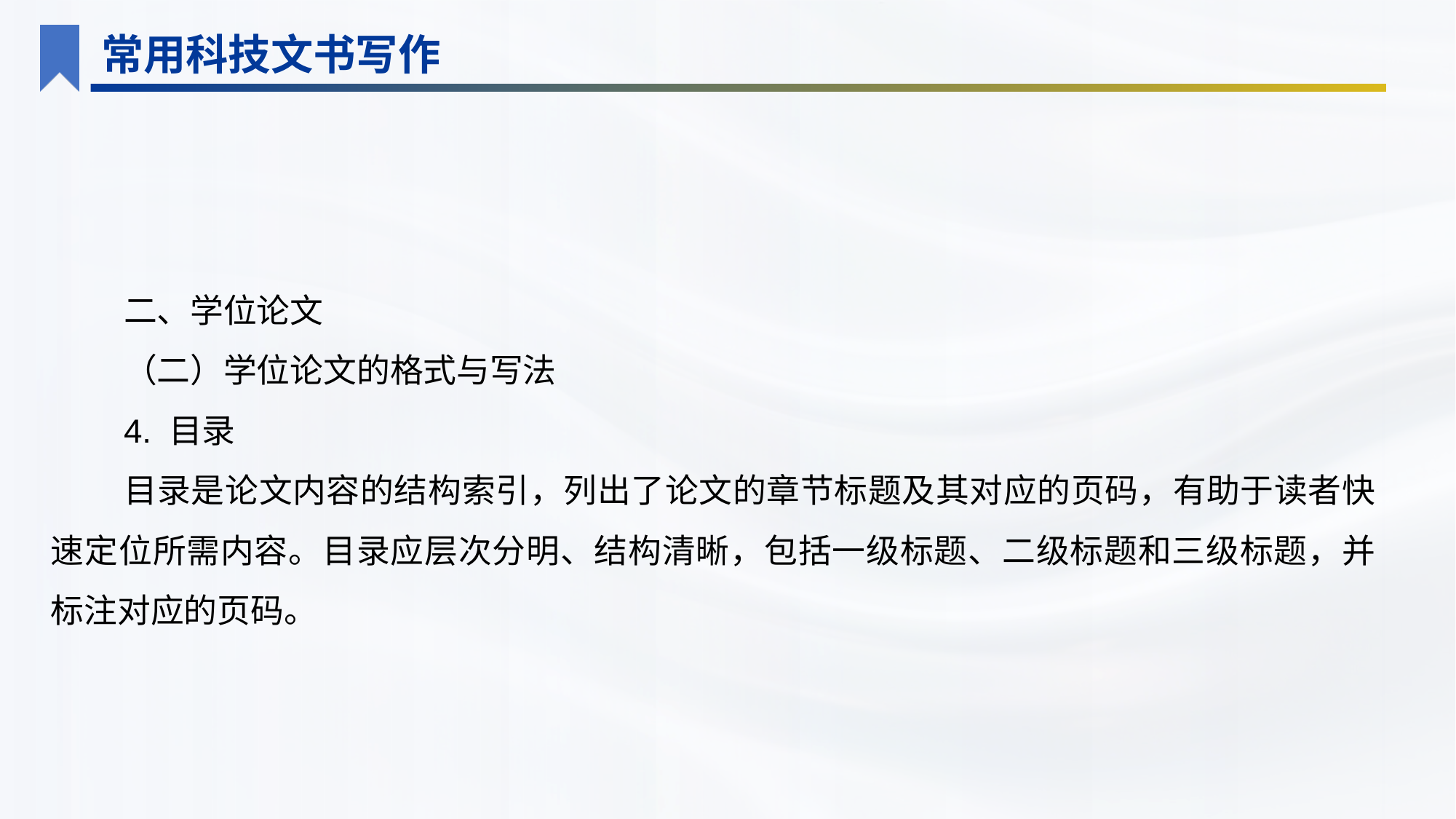

常用科技文书写作
二、学位论文
（二）学位论文的格式与写法
4. 目录
目录是论文内容的结构索引，列出了论文的章节标题及其对应的页码，有助于读者快速定位所需内容。目录应层次分明、结构清晰，包括一级标题、二级标题和三级标题，并标注对应的页码。